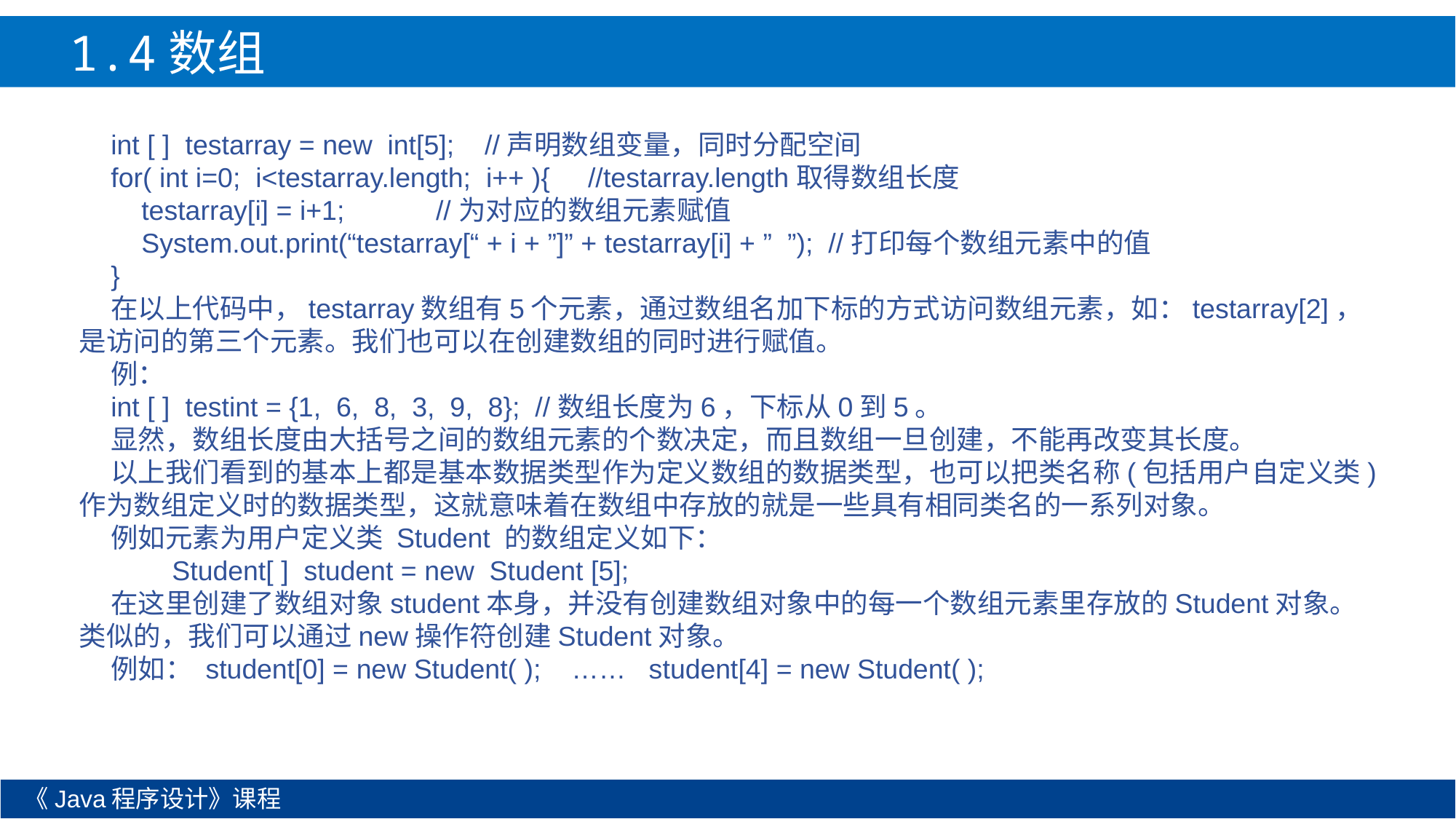

1.4数组
int [ ]  testarray = new  int[5];    //声明数组变量，同时分配空间
for( int i=0;  i<testarray.length;  i++ ){     //testarray.length取得数组长度
    testarray[i] = i+1;            //为对应的数组元素赋值
    System.out.print(“testarray[“ + i + ”]” + testarray[i] + ”  ”);  //打印每个数组元素中的值
}
在以上代码中，testarray数组有5个元素，通过数组名加下标的方式访问数组元素，如：testarray[2]，是访问的第三个元素。我们也可以在创建数组的同时进行赋值。
例：
int [ ]  testint = {1,  6,  8,  3,  9,  8};  //数组长度为6，下标从0到5。
显然，数组长度由大括号之间的数组元素的个数决定，而且数组一旦创建，不能再改变其长度。
以上我们看到的基本上都是基本数据类型作为定义数组的数据类型，也可以把类名称(包括用户自定义类)作为数组定义时的数据类型，这就意味着在数组中存放的就是一些具有相同类名的一系列对象。
例如元素为用户定义类 Student 的数组定义如下：
　　Student[ ]  student = new  Student [5];
在这里创建了数组对象student本身，并没有创建数组对象中的每一个数组元素里存放的Student对象。类似的，我们可以通过new操作符创建Student对象。
例如： student[0] = new Student( );    ……   student[4] = new Student( );
《Java程序设计》课程